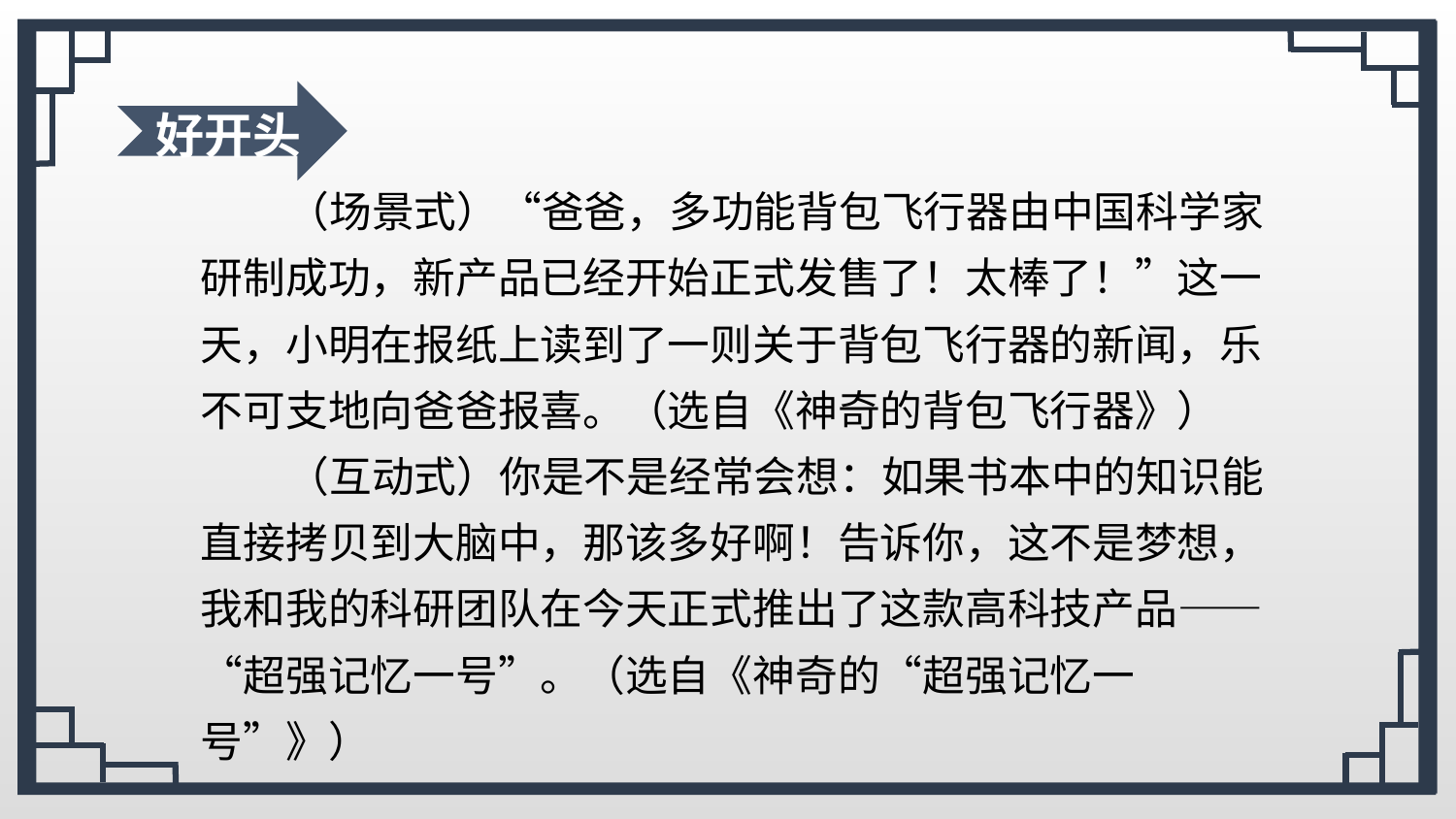

好开头
（场景式）“爸爸，多功能背包飞行器由中国科学家研制成功，新产品已经开始正式发售了！太棒了！”这一天，小明在报纸上读到了一则关于背包飞行器的新闻，乐不可支地向爸爸报喜。（选自《神奇的背包飞行器》）
（互动式）你是不是经常会想：如果书本中的知识能直接拷贝到大脑中，那该多好啊！告诉你，这不是梦想，我和我的科研团队在今天正式推出了这款高科技产品——“超强记忆一号”。（选自《神奇的“超强记忆一号”》）